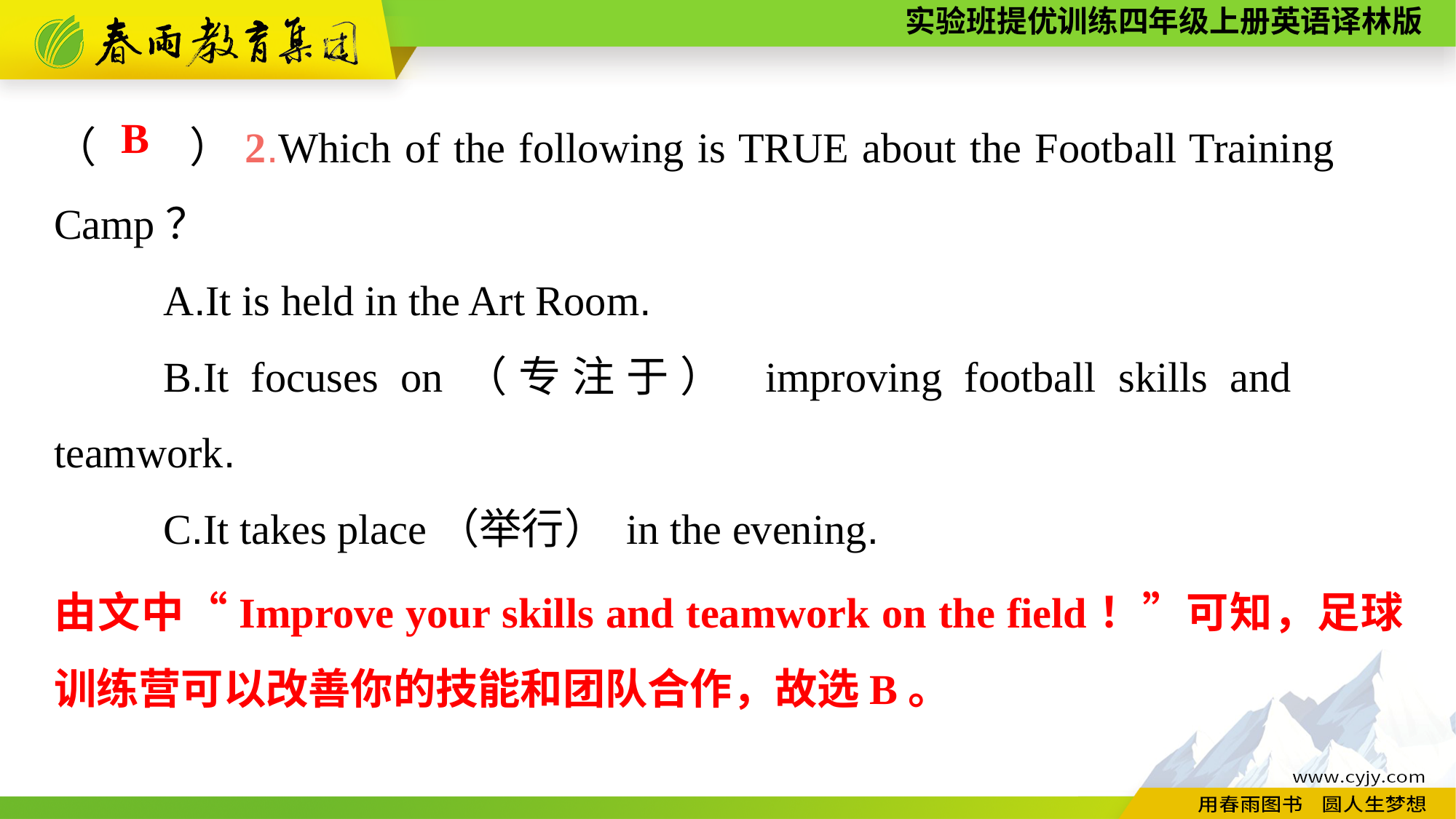

（　　）2.Which of the following is TRUE about the Football Training 	Camp？
	A.It is held in the Art Room.
	B.It focuses on（专注于） improving football skills and 	teamwork.
	C.It takes place（举行） in the evening.
B
由文中“Improve your skills and teamwork on the field！”可知，足球训练营可以改善你的技能和团队合作，故选B。